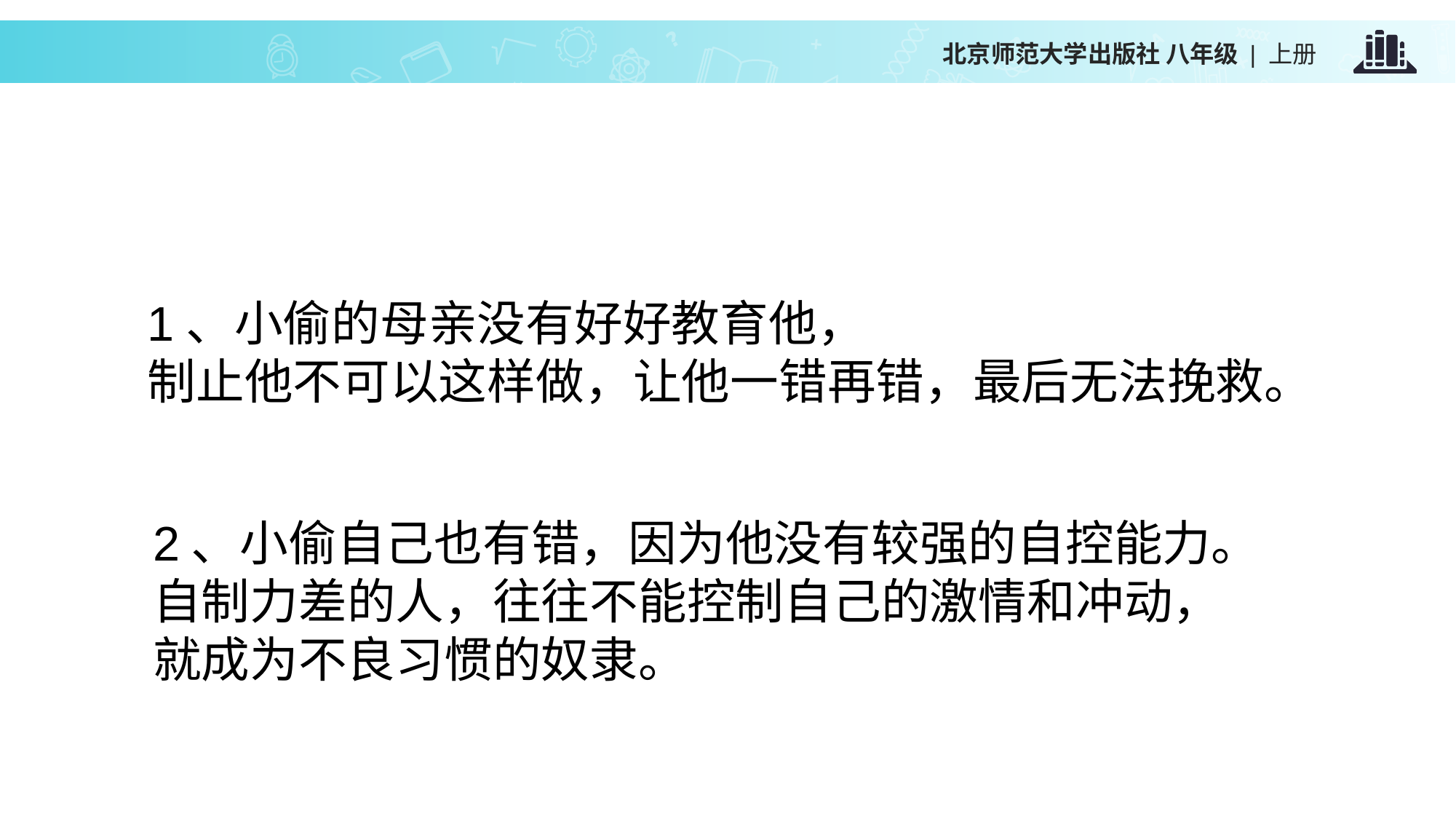

1、小偷的母亲没有好好教育他，
制止他不可以这样做，让他一错再错，最后无法挽救。
2、小偷自己也有错，因为他没有较强的自控能力。
自制力差的人，往往不能控制自己的激情和冲动，
就成为不良习惯的奴隶。